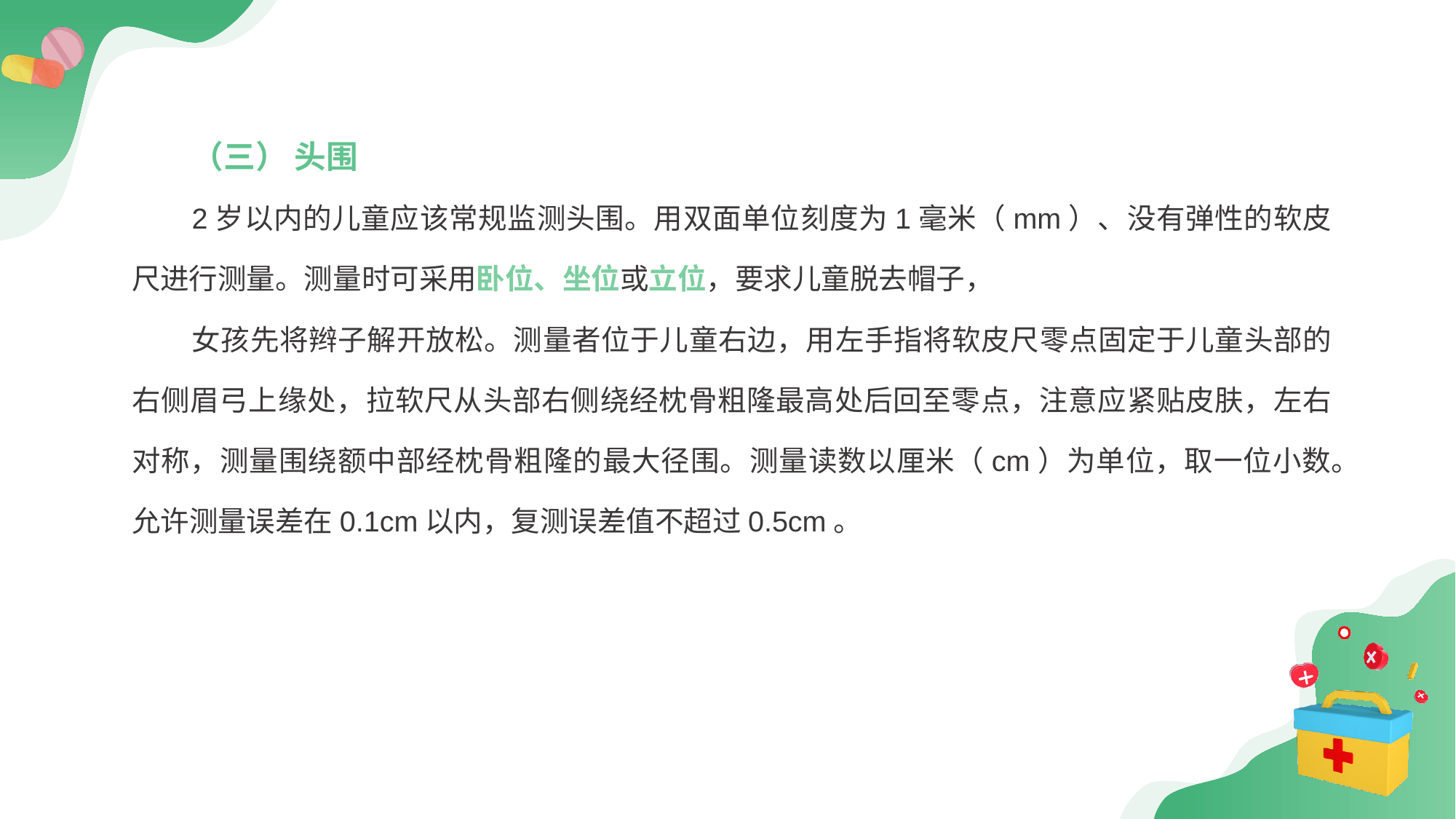

（三） 头围
2岁以内的儿童应该常规监测头围。用双面单位刻度为1毫米（mm）、没有弹性的软皮尺进行测量。测量时可采用卧位、坐位或立位，要求儿童脱去帽子，
女孩先将辫子解开放松。测量者位于儿童右边，用左手指将软皮尺零点固定于儿童头部的右侧眉弓上缘处，拉软尺从头部右侧绕经枕骨粗隆最高处后回至零点，注意应紧贴皮肤，左右对称，测量围绕额中部经枕骨粗隆的最大径围。测量读数以厘米（cm）为单位，取一位小数。允许测量误差在0.1cm以内，复测误差值不超过0.5cm。